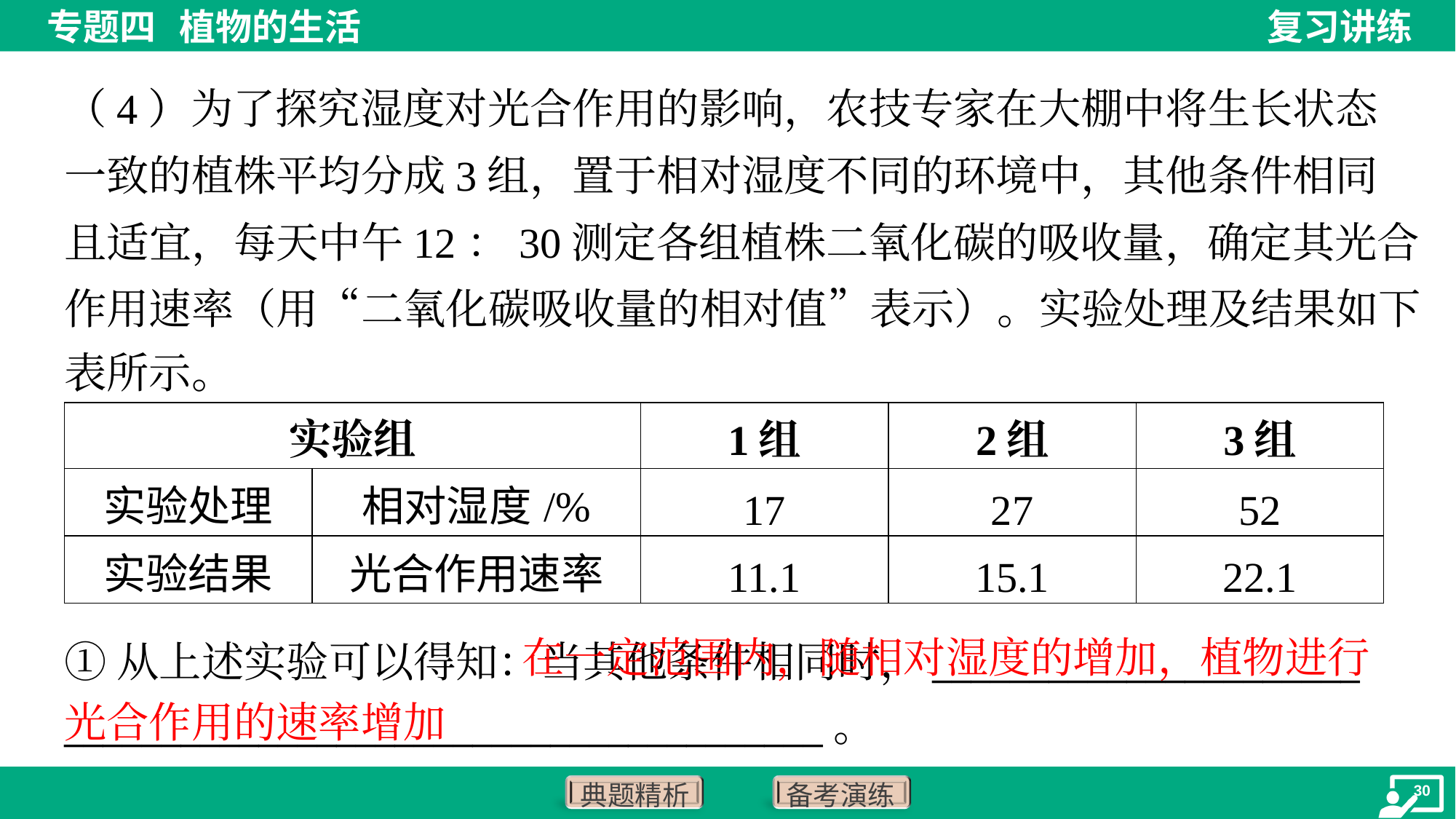

（4）为了探究湿度对光合作用的影响，农技专家在大棚中将生长状态
一致的植株平均分成3组，置于相对湿度不同的环境中，其他条件相同
且适宜，每天中午12：30测定各组植株二氧化碳的吸收量，确定其光合
作用速率（用“二氧化碳吸收量的相对值”表示）。实验处理及结果如下
表所示。
| 实验组 |  | 1组 | 2组 | 3组 |
| --- | --- | --- | --- | --- |
| 实验处理 | 相对湿度/% | 17 | 27 | 52 |
| 实验结果 | 光合作用速率 | 11.1 | 15.1 | 22.1 |
                                         在一定范围内，随相对湿度的增加，植物进行光合作用的速率增加
①从上述实验可以得知：当其他条件相同时，______________________
_______________________________________。